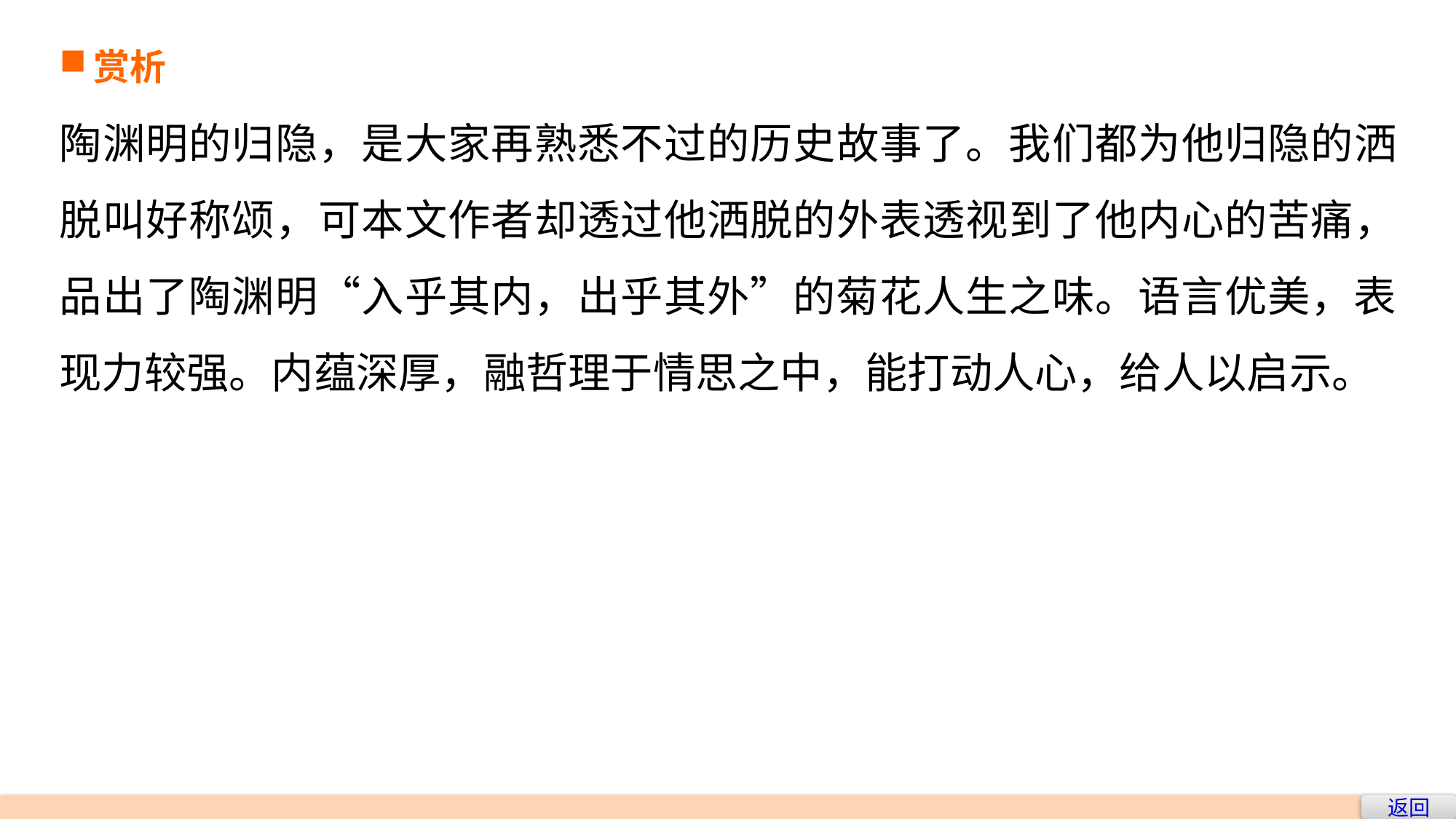

赏析
陶渊明的归隐，是大家再熟悉不过的历史故事了。我们都为他归隐的洒脱叫好称颂，可本文作者却透过他洒脱的外表透视到了他内心的苦痛，品出了陶渊明“入乎其内，出乎其外”的菊花人生之味。语言优美，表现力较强。内蕴深厚，融哲理于情思之中，能打动人心，给人以启示。
返回